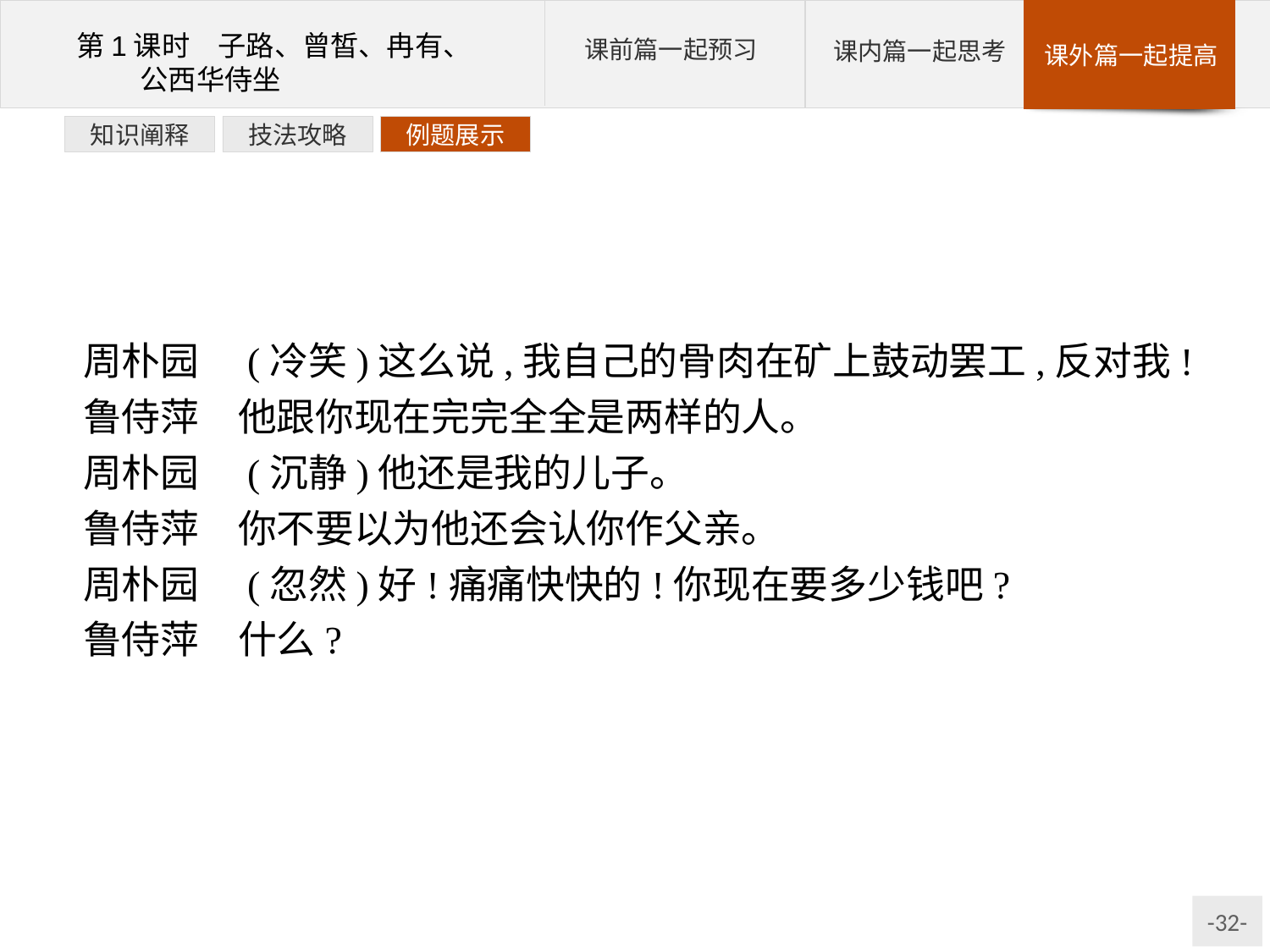

例题展示
技法攻略
知识阐释
周朴园　(冷笑)这么说,我自己的骨肉在矿上鼓动罢工,反对我!
鲁侍萍　他跟你现在完完全全是两样的人。
周朴园　(沉静)他还是我的儿子。
鲁侍萍　你不要以为他还会认你作父亲。
周朴园　(忽然)好!痛痛快快的!你现在要多少钱吧?
鲁侍萍　什么?